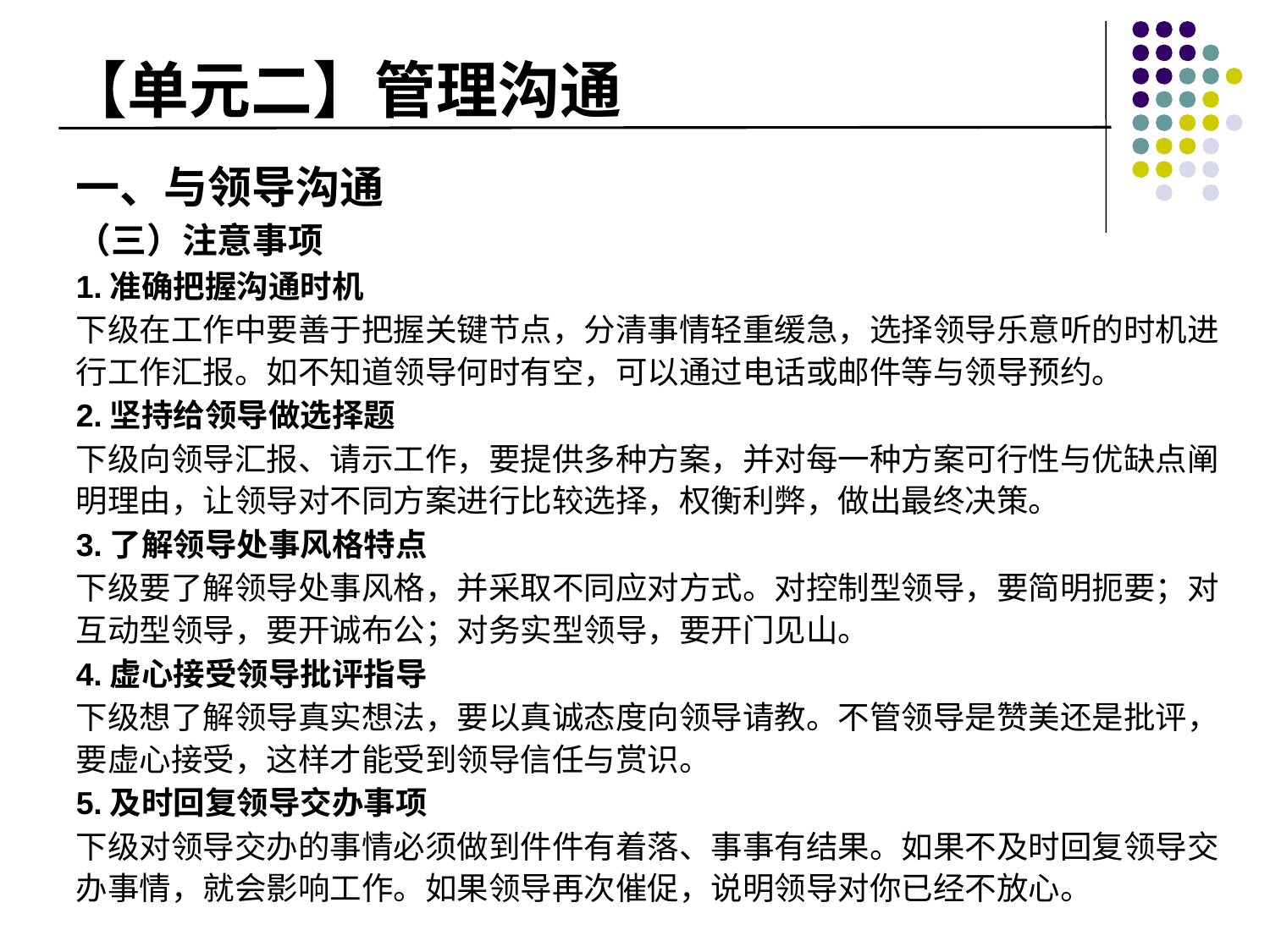

# 【单元二】管理沟通
一、与领导沟通
（三）注意事项
1.准确把握沟通时机
下级在工作中要善于把握关键节点，分清事情轻重缓急，选择领导乐意听的时机进行工作汇报。如不知道领导何时有空，可以通过电话或邮件等与领导预约。
2.坚持给领导做选择题
下级向领导汇报、请示工作，要提供多种方案，并对每一种方案可行性与优缺点阐明理由，让领导对不同方案进行比较选择，权衡利弊，做出最终决策。
3.了解领导处事风格特点
下级要了解领导处事风格，并采取不同应对方式。对控制型领导，要简明扼要；对互动型领导，要开诚布公；对务实型领导，要开门见山。
4.虚心接受领导批评指导
下级想了解领导真实想法，要以真诚态度向领导请教。不管领导是赞美还是批评，要虚心接受，这样才能受到领导信任与赏识。
5.及时回复领导交办事项
下级对领导交办的事情必须做到件件有着落、事事有结果。如果不及时回复领导交办事情，就会影响工作。如果领导再次催促，说明领导对你已经不放心。